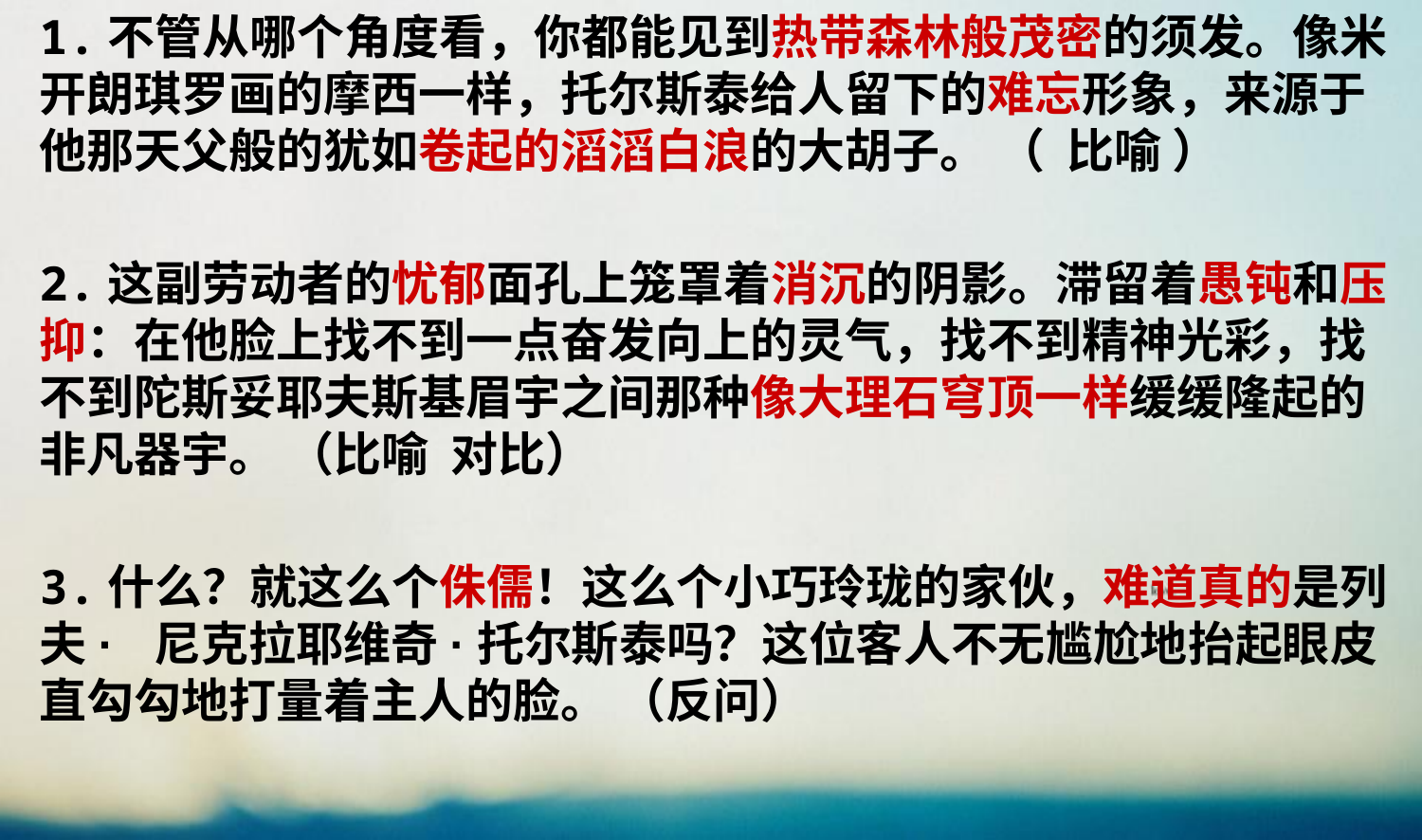

1.不管从哪个角度看，你都能见到热带森林般茂密的须发。像米开朗琪罗画的摩西一样，托尔斯泰给人留下的难忘形象，来源于他那天父般的犹如卷起的滔滔白浪的大胡子。 （  比喻 ）

2.这副劳动者的忧郁面孔上笼罩着消沉的阴影。滞留着愚钝和压抑：在他脸上找不到一点奋发向上的灵气，找不到精神光彩，找不到陀斯妥耶夫斯基眉宇之间那种像大理石穹顶一样缓缓隆起的非凡器宇。 （比喻  对比）

3.什么？就这么个侏儒！这么个小巧玲珑的家伙，难道真的是列夫· 尼克拉耶维奇·托尔斯泰吗？这位客人不无尴尬地抬起眼皮直勾勾地打量着主人的脸。 （反问）